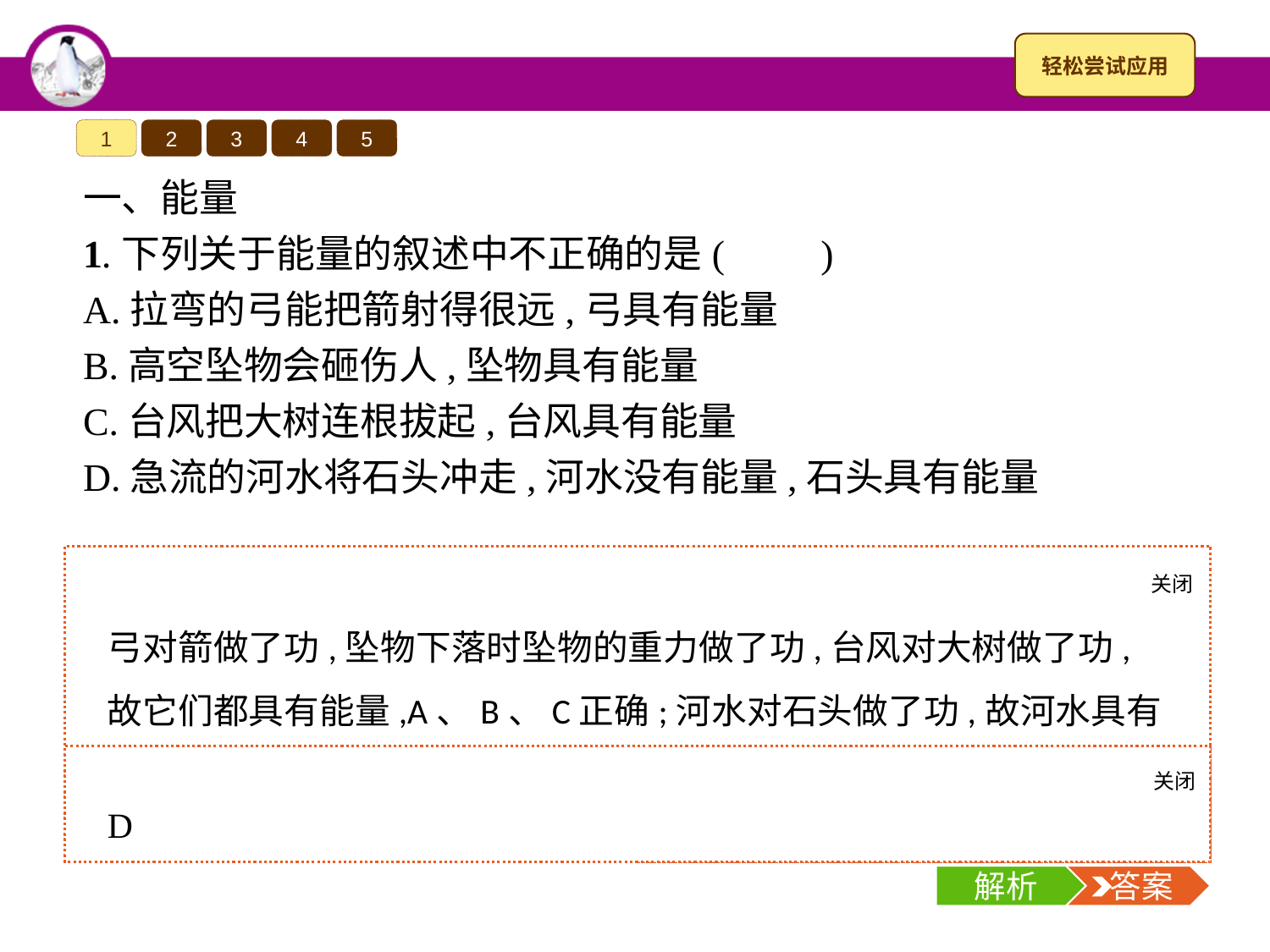

1
2
3
4
5
一、能量
1.下列关于能量的叙述中不正确的是(　　)
A.拉弯的弓能把箭射得很远,弓具有能量
B.高空坠物会砸伤人,坠物具有能量
C.台风把大树连根拔起,台风具有能量
D.急流的河水将石头冲走,河水没有能量,石头具有能量

关闭
解析

弓对箭做了功,坠物下落时坠物的重力做了功,台风对大树做了功,故它们都具有能量,A、B、C正确;河水对石头做了功,故河水具有能量,D错误。

关闭
解析
  答案

D
解析
  答案